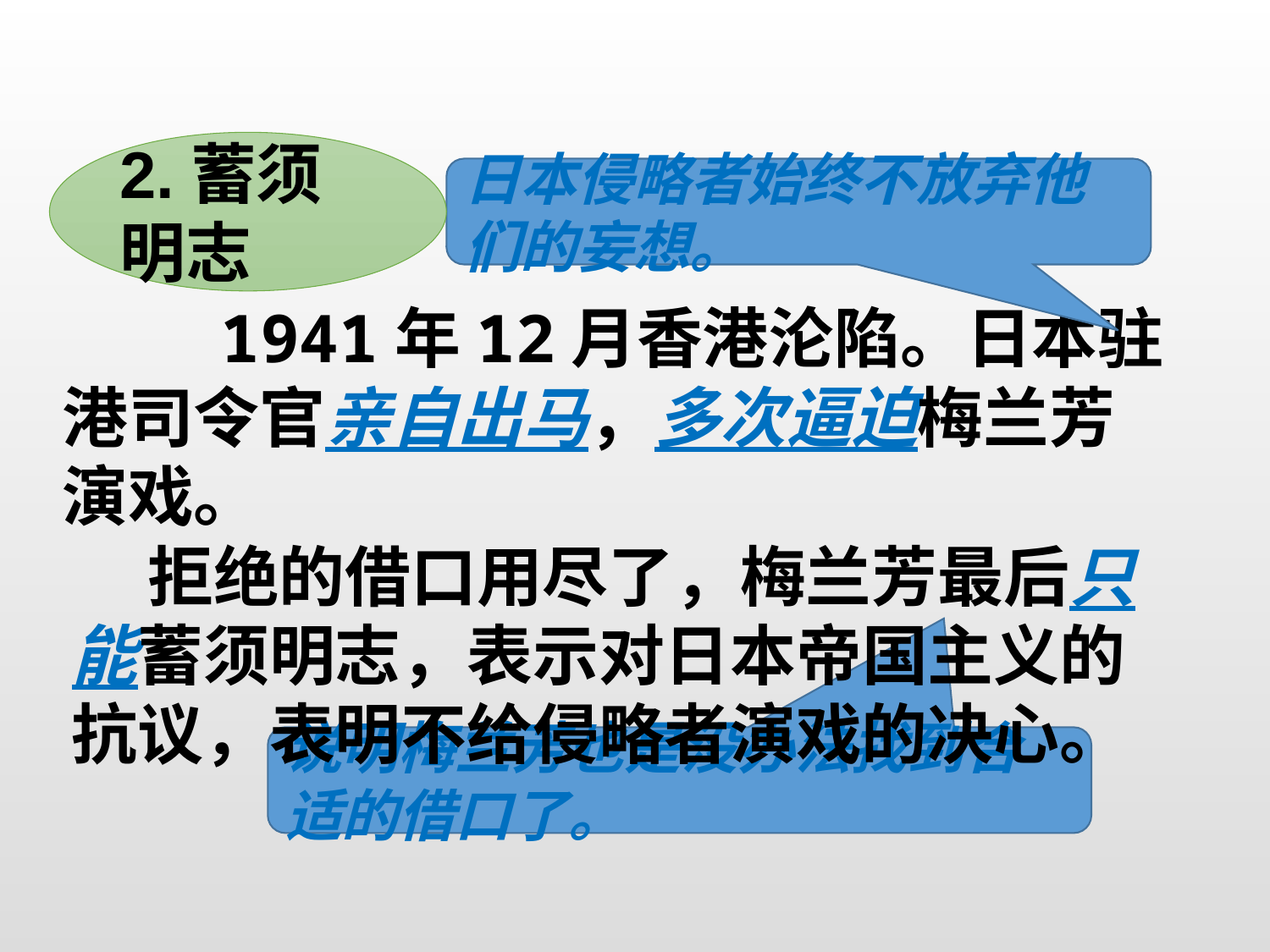

2.蓄须明志
日本侵略者始终不放弃他们的妄想。
    1941年12月香港沦陷。日本驻港司令官亲自出马，多次逼迫梅兰芳演戏。
    拒绝的借口用尽了，梅兰芳最后只能蓄须明志，表示对日本帝国主义的抗议，表明不给侵略者演戏的决心。
说明梅兰芳也是没办法找到合适的借口了。